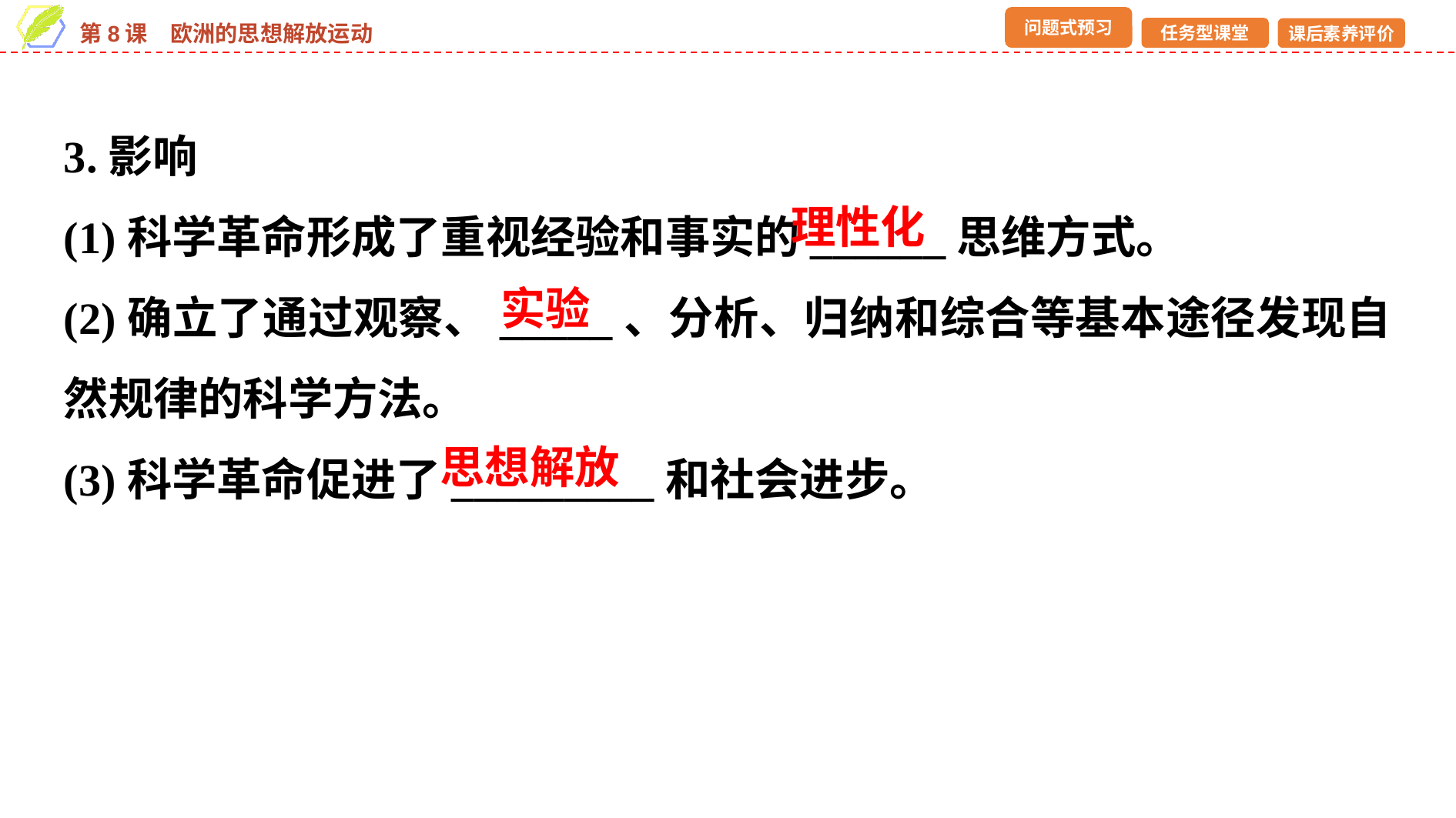

3.影响
(1)科学革命形成了重视经验和事实的______思维方式。
(2)确立了通过观察、_____、分析、归纳和综合等基本途径发现自然规律的科学方法。
(3)科学革命促进了_________和社会进步。
理性化
实验
思想解放